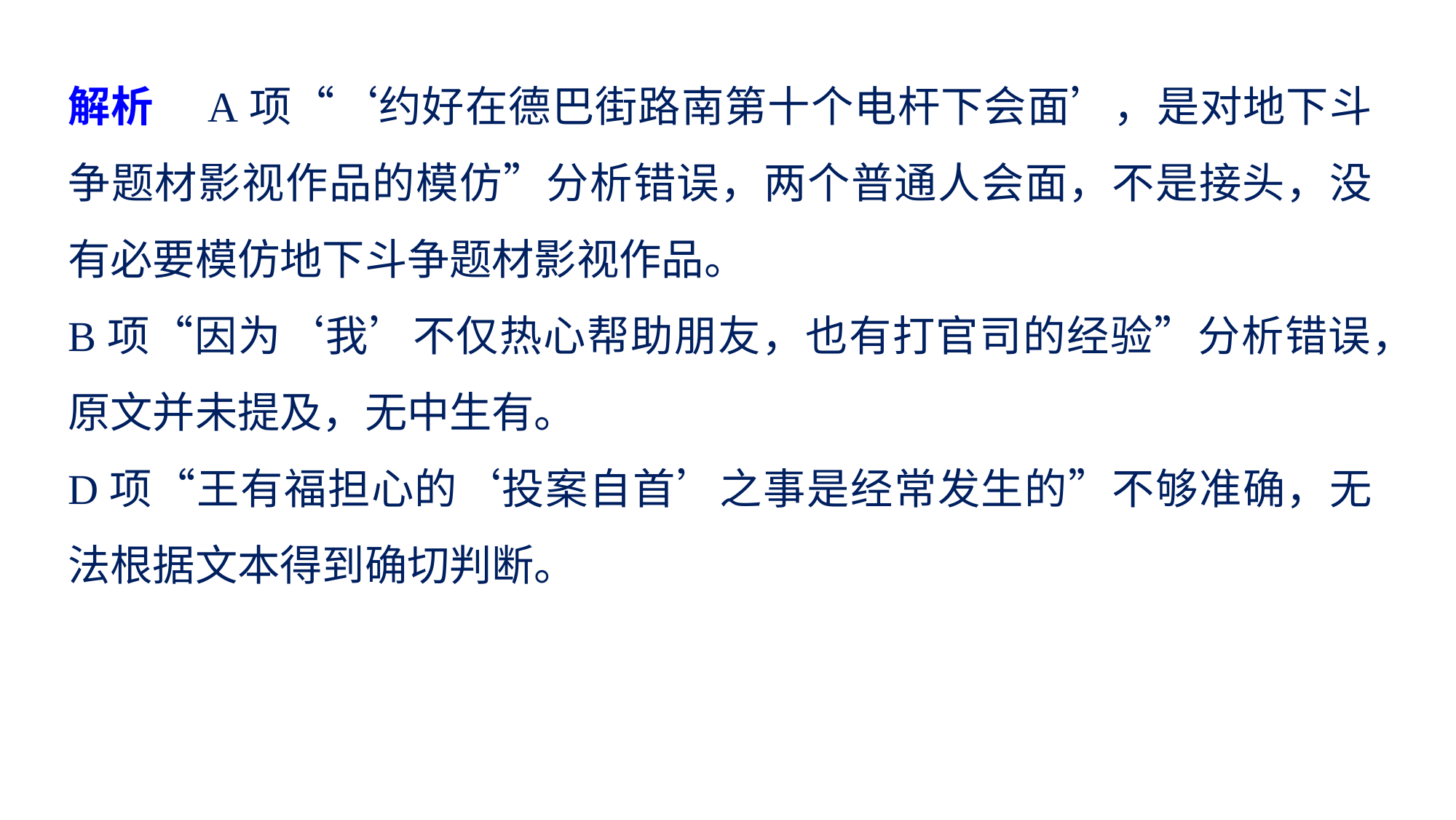

解析　A项“‘约好在德巴街路南第十个电杆下会面’，是对地下斗争题材影视作品的模仿”分析错误，两个普通人会面，不是接头，没有必要模仿地下斗争题材影视作品。
B项“因为‘我’不仅热心帮助朋友，也有打官司的经验”分析错误，原文并未提及，无中生有。
D项“王有福担心的‘投案自首’之事是经常发生的”不够准确，无法根据文本得到确切判断。